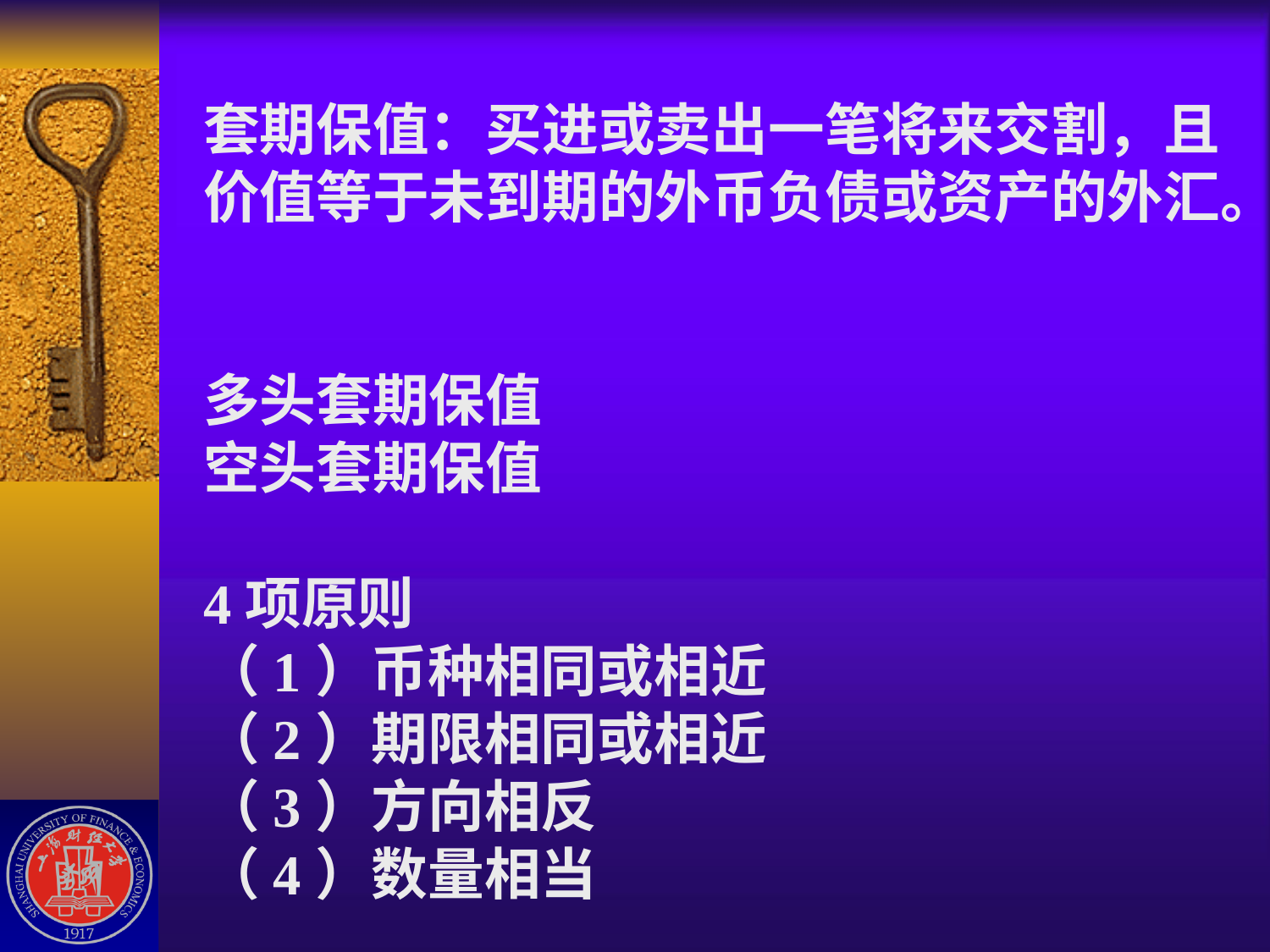

# 套期保值：买进或卖出一笔将来交割，且价值等于未到期的外币负债或资产的外汇。 多头套期保值 空头套期保值 4项原则 （1）币种相同或相近 （2）期限相同或相近 （3）方向相反 （4）数量相当